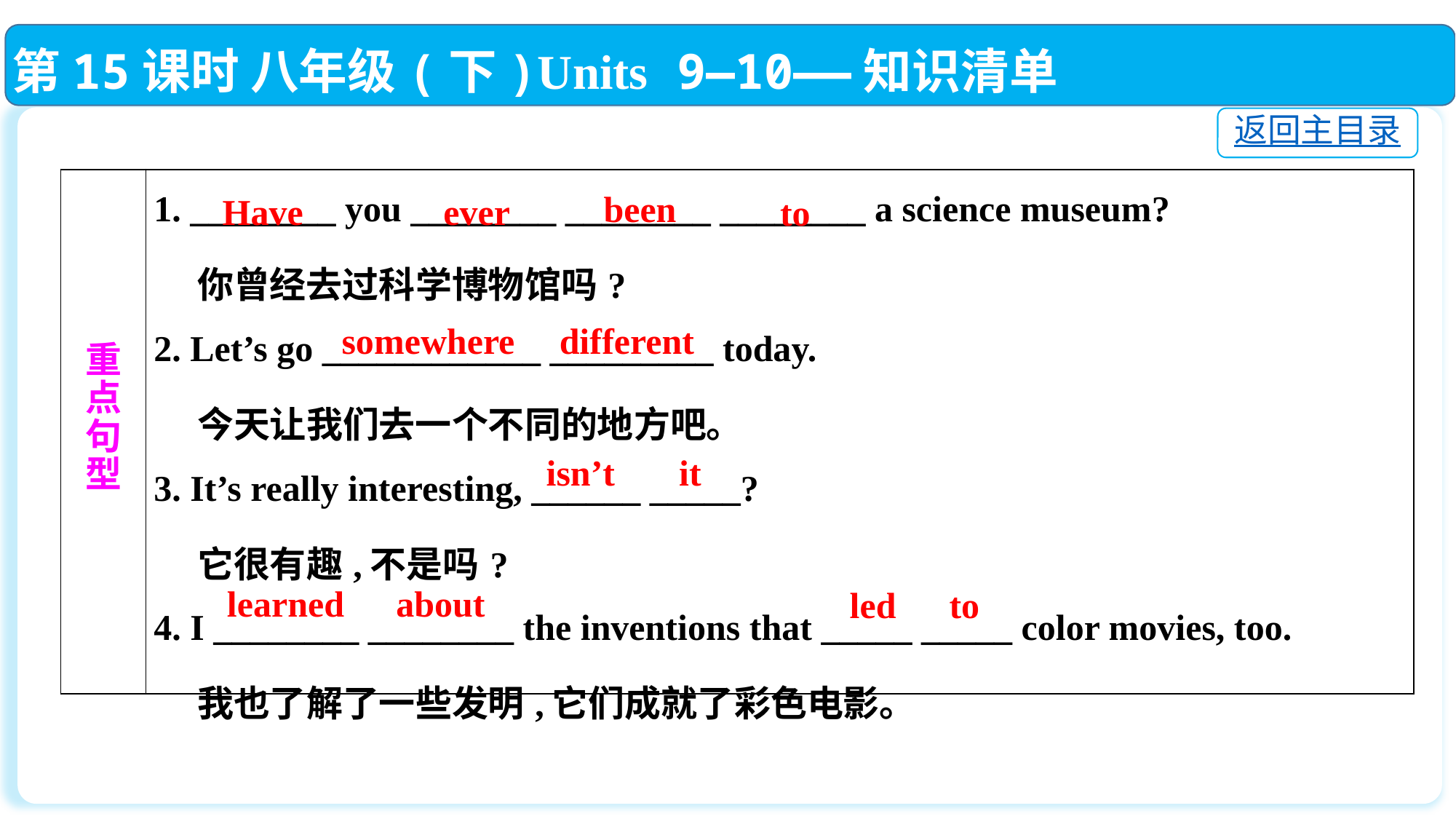

第15课时 八年级(下)Units 9—10——知识清单

返回主目录
| 重 点 句 型 | 1. \_\_\_\_\_\_\_\_ you \_\_\_\_\_\_\_\_ \_\_\_\_\_\_\_\_ \_\_\_\_\_\_\_\_ a science museum? 你曾经去过科学博物馆吗? 2. Let’s go \_\_\_\_\_\_\_\_\_\_\_\_ \_\_\_\_\_\_\_\_\_ today. 今天让我们去一个不同的地方吧。 3. It’s really interesting, \_\_\_\_\_\_ \_\_\_\_\_? 它很有趣,不是吗? 4. I \_\_\_\_\_\_\_\_ \_\_\_\_\_\_\_\_ the inventions that \_\_\_\_\_ \_\_\_\_\_ color movies, too. 我也了解了一些发明,它们成就了彩色电影。 |
| --- | --- |
been
Have
ever
to

different
somewhere
isn’t
 it
about
learned
led
to